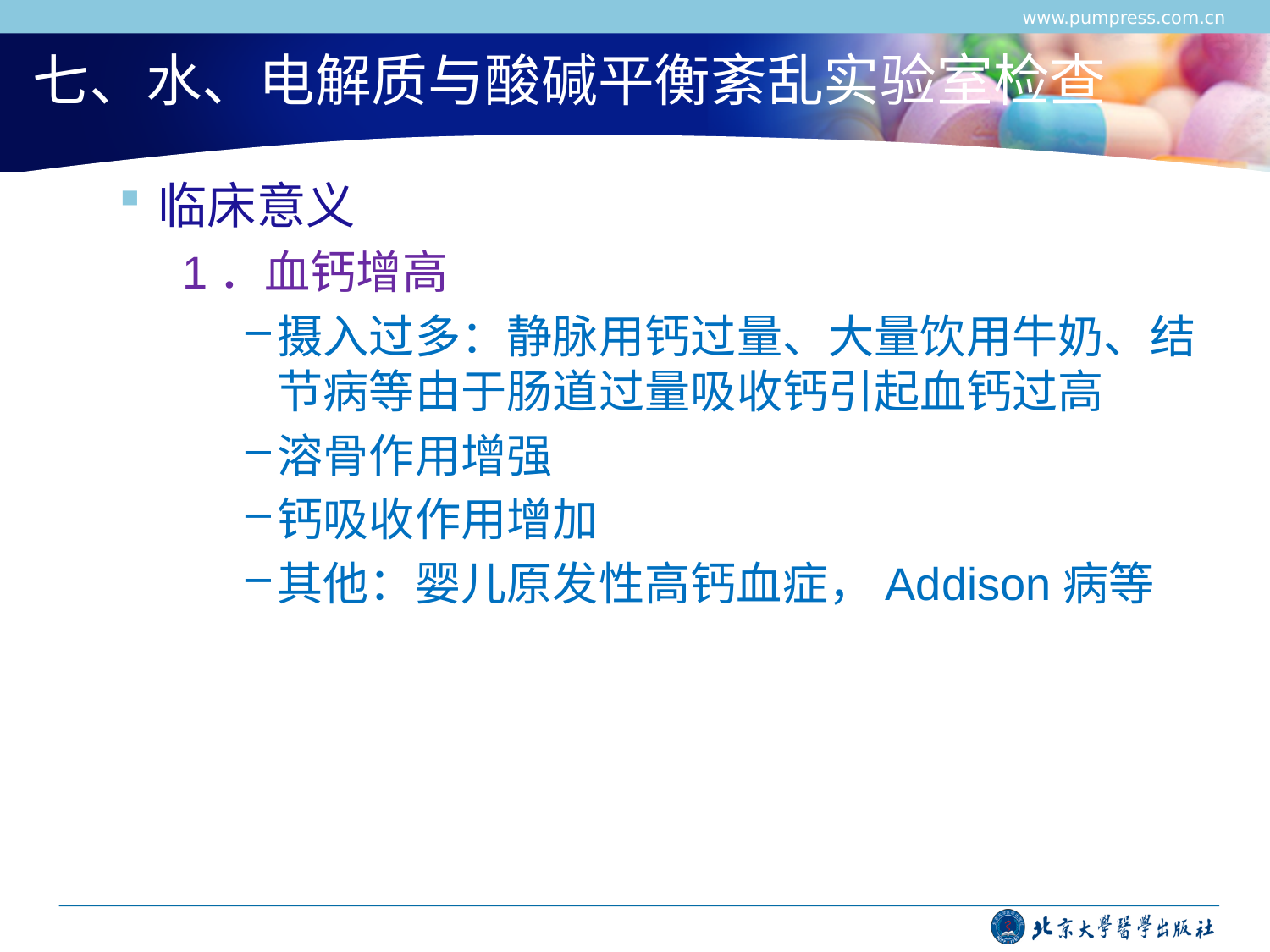

www.pumpress.com.cn
# 七、水、电解质与酸碱平衡紊乱实验室检查
临床意义
1．血钙增高
摄入过多：静脉用钙过量、大量饮用牛奶、结节病等由于肠道过量吸收钙引起血钙过高
溶骨作用增强
钙吸收作用增加
其他：婴儿原发性高钙血症，Addison病等